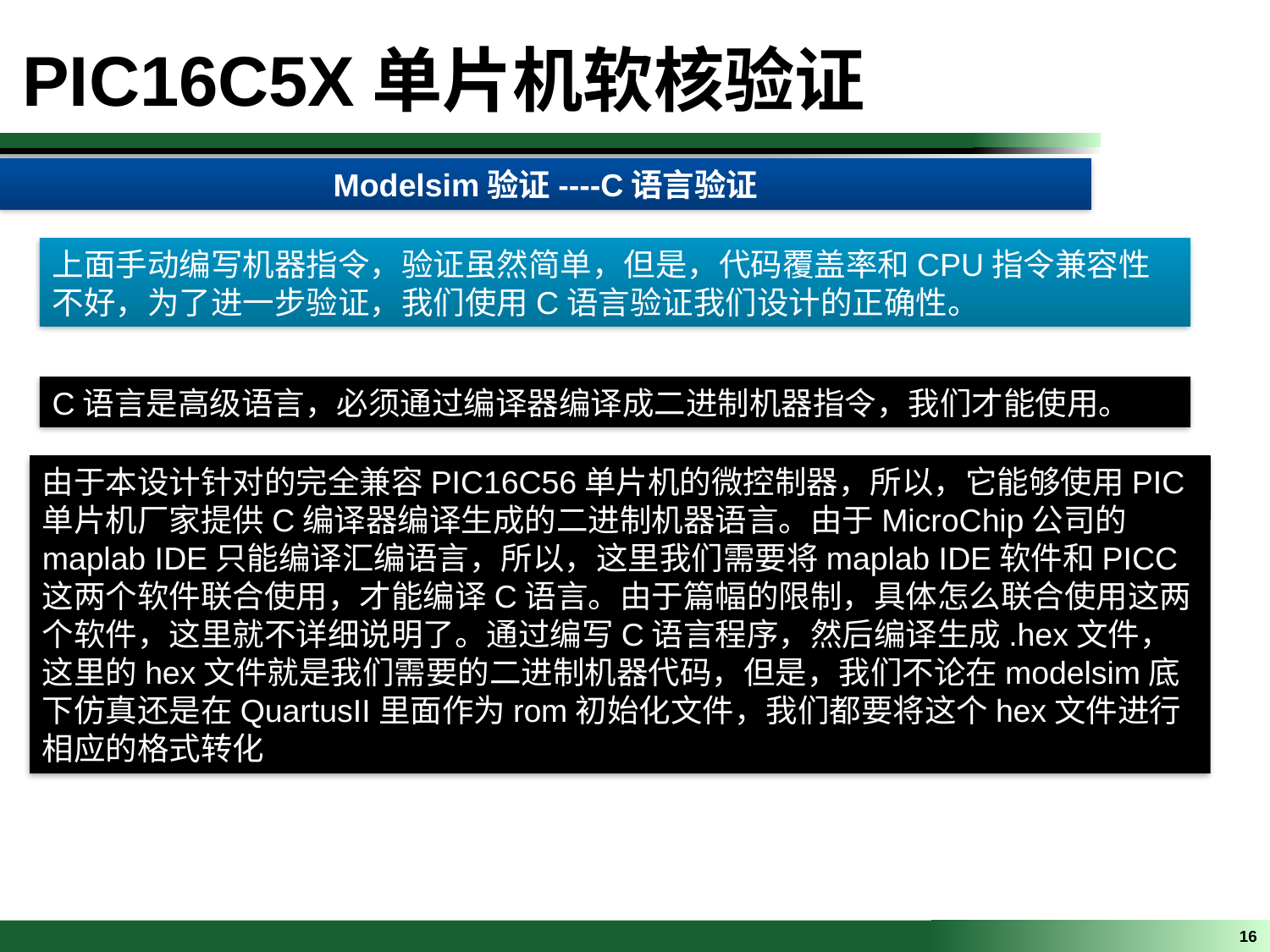

PIC16C5X单片机软核验证
Modelsim验证----C语言验证
上面手动编写机器指令，验证虽然简单，但是，代码覆盖率和CPU指令兼容性不好，为了进一步验证，我们使用C语言验证我们设计的正确性。
C语言是高级语言，必须通过编译器编译成二进制机器指令，我们才能使用。
由于本设计针对的完全兼容PIC16C56单片机的微控制器，所以，它能够使用PIC单片机厂家提供C编译器编译生成的二进制机器语言。由于MicroChip公司的maplab IDE只能编译汇编语言，所以，这里我们需要将maplab IDE软件和PICC这两个软件联合使用，才能编译C语言。由于篇幅的限制，具体怎么联合使用这两个软件，这里就不详细说明了。通过编写C语言程序，然后编译生成.hex文件，这里的hex文件就是我们需要的二进制机器代码，但是，我们不论在modelsim底下仿真还是在QuartusII里面作为rom初始化文件，我们都要将这个hex文件进行相应的格式转化
16